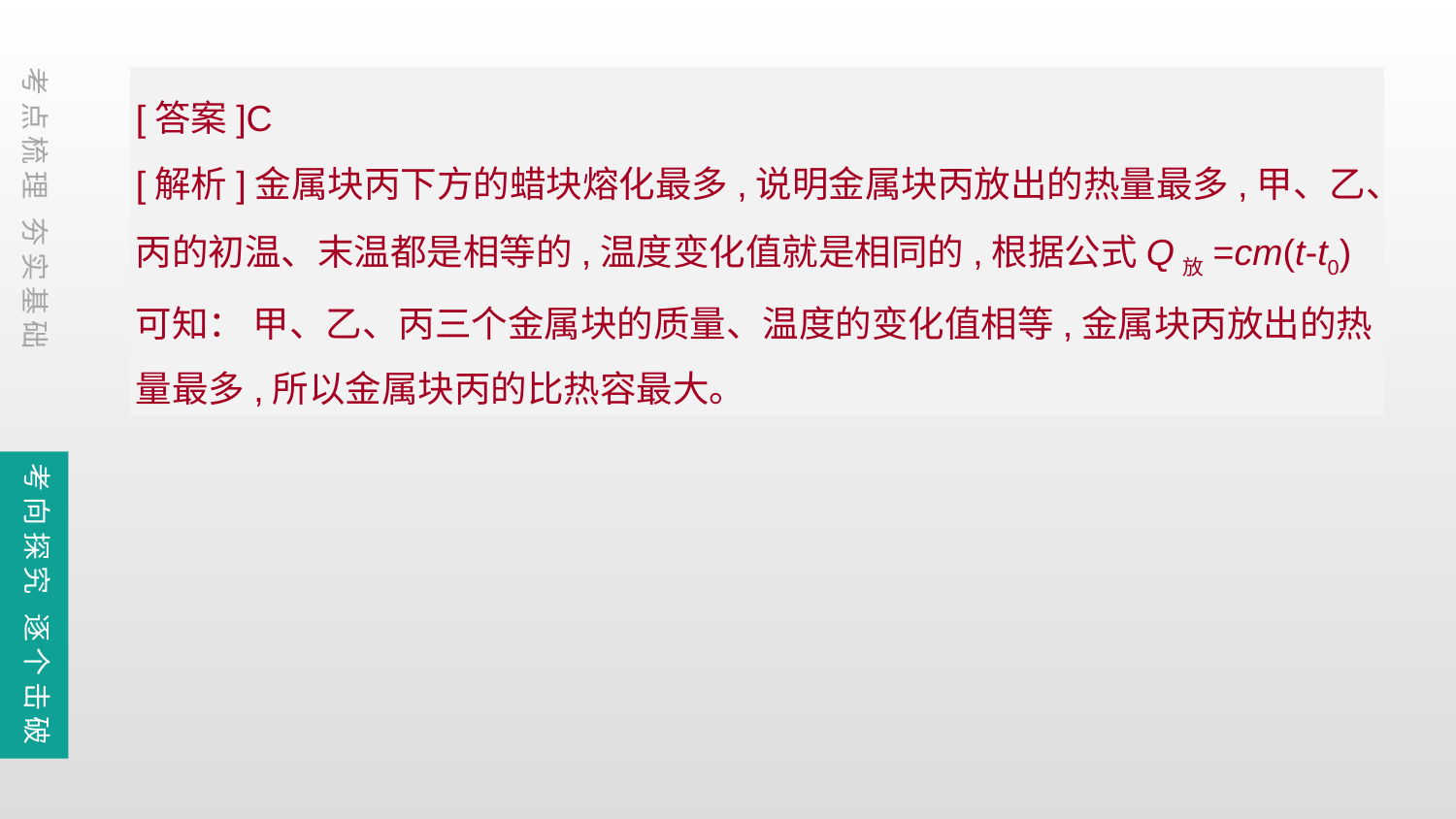

考点梳理 夯实基础
[答案]C
[解析]金属块丙下方的蜡块熔化最多,说明金属块丙放出的热量最多,甲、乙、丙的初温、末温都是相等的,温度变化值就是相同的,根据公式Q放=cm(t-t0)可知： 甲、乙、丙三个金属块的质量、温度的变化值相等,金属块丙放出的热量最多,所以金属块丙的比热容最大。

考向探究 逐个击破